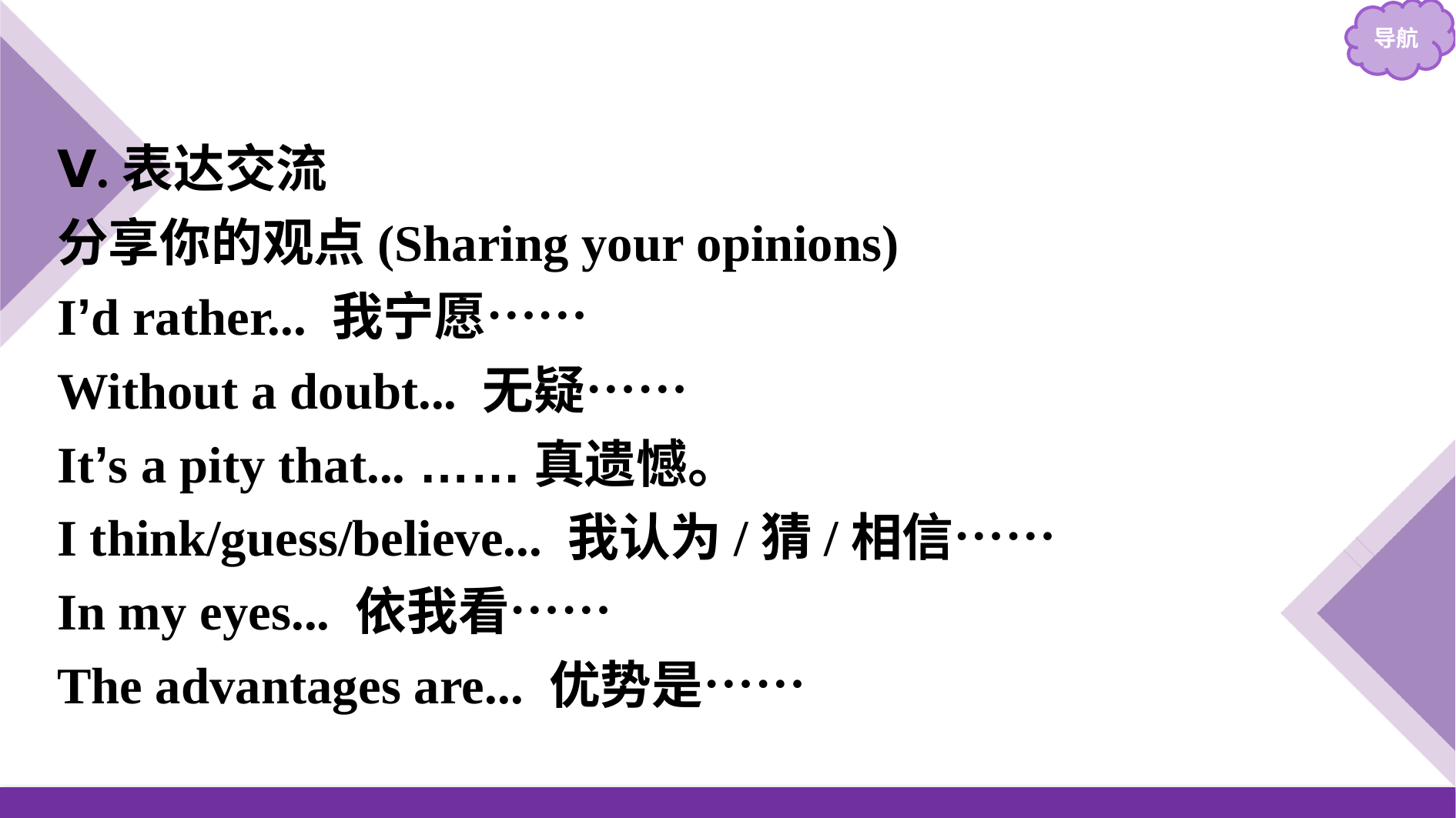

Ⅴ.表达交流
分享你的观点(Sharing your opinions)
I’d rather... 我宁愿……
Without a doubt... 无疑……
It’s a pity that... ……真遗憾。
I think/guess/believe... 我认为/猜/相信……
In my eyes... 依我看……
The advantages are... 优势是……